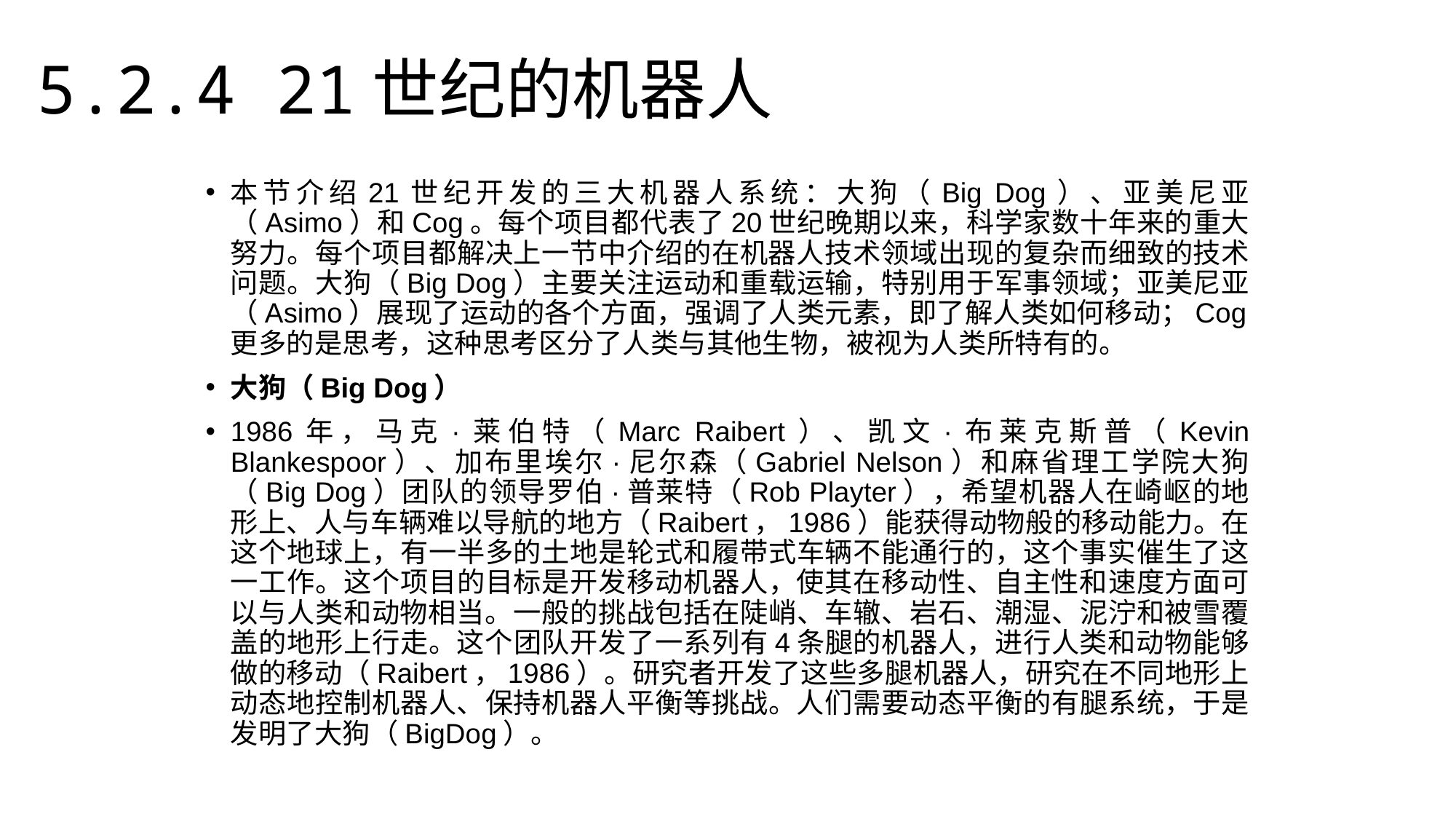

5.2.4 21世纪的机器人

本节介绍21世纪开发的三大机器人系统：大狗（Big Dog）、亚美尼亚（Asimo）和Cog。每个项目都代表了20世纪晚期以来，科学家数十年来的重大努力。每个项目都解决上一节中介绍的在机器人技术领域出现的复杂而细致的技术问题。大狗（Big Dog）主要关注运动和重载运输，特别用于军事领域；亚美尼亚（Asimo）展现了运动的各个方面，强调了人类元素，即了解人类如何移动；Cog更多的是思考，这种思考区分了人类与其他生物，被视为人类所特有的。
大狗（Big Dog）
1986年，马克·莱伯特（Marc Raibert）、凯文·布莱克斯普（Kevin Blankespoor）、加布里埃尔·尼尔森（Gabriel Nelson）和麻省理工学院大狗（Big Dog）团队的领导罗伯·普莱特（Rob Playter），希望机器人在崎岖的地形上、人与车辆难以导航的地方（Raibert，1986）能获得动物般的移动能力。在这个地球上，有一半多的土地是轮式和履带式车辆不能通行的，这个事实催生了这一工作。这个项目的目标是开发移动机器人，使其在移动性、自主性和速度方面可以与人类和动物相当。一般的挑战包括在陡峭、车辙、岩石、潮湿、泥泞和被雪覆盖的地形上行走。这个团队开发了一系列有4条腿的机器人，进行人类和动物能够做的移动（Raibert，1986）。研究者开发了这些多腿机器人，研究在不同地形上动态地控制机器人、保持机器人平衡等挑战。人们需要动态平衡的有腿系统，于是发明了大狗（BigDog）。